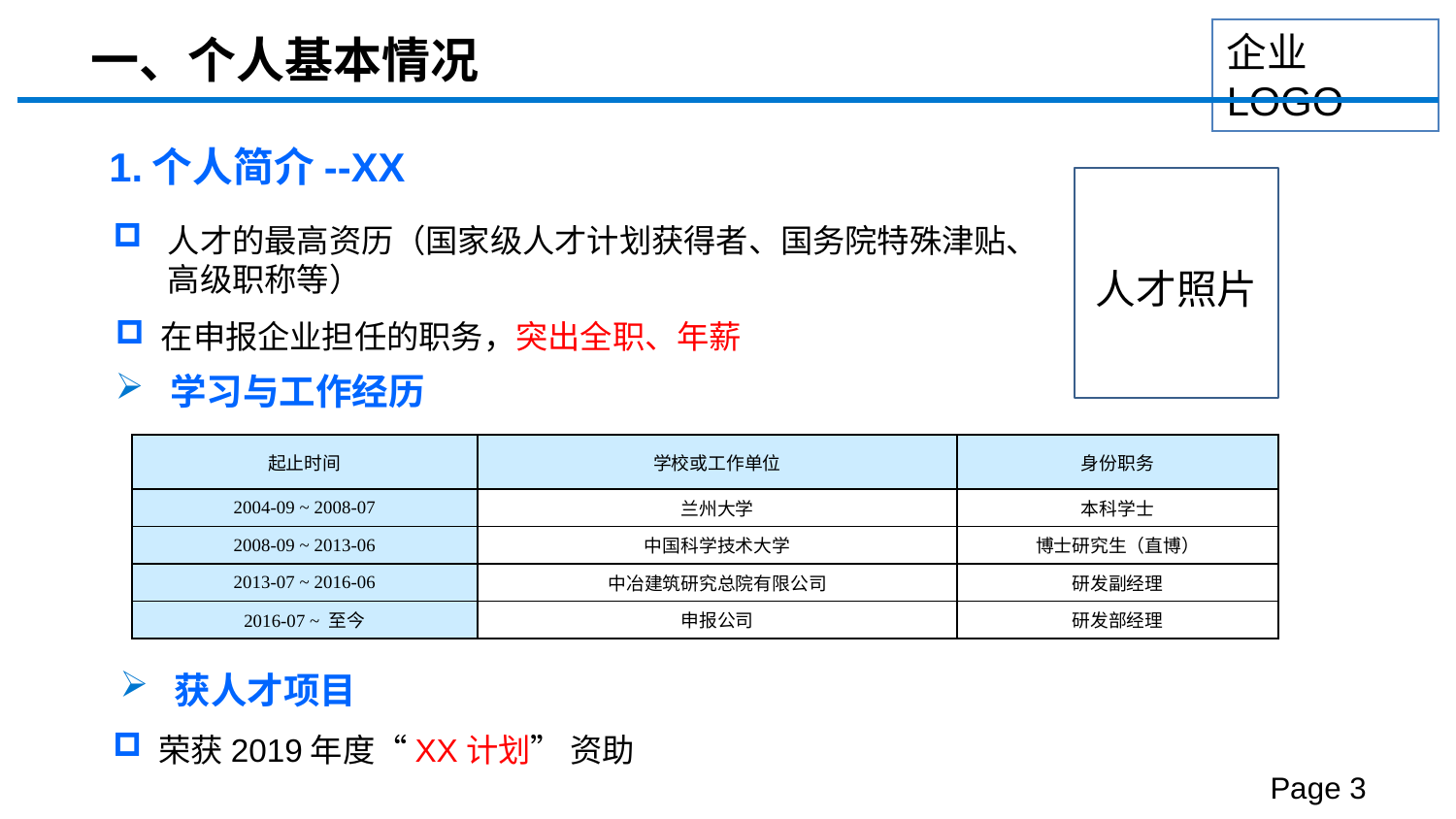

一、个人基本情况
1.个人简介--XX

人才的最高资历（国家级人才计划获得者、国务院特殊津贴、高级职称等）
人才照片
在申报企业担任的职务，突出全职、年薪
学习与工作经历
| 起止时间 | 学校或工作单位 | 身份职务 |
| --- | --- | --- |
| 2004-09 ~ 2008-07 | 兰州大学 | 本科学士 |
| 2008-09 ~ 2013-06 | 中国科学技术大学 | 博士研究生（直博） |
| 2013-07 ~ 2016-06 | 中冶建筑研究总院有限公司 | 研发副经理 |
| 2016-07 ~ 至今 | 申报公司 | 研发部经理 |
获人才项目
荣获2019年度“XX计划” 资助
Page 3